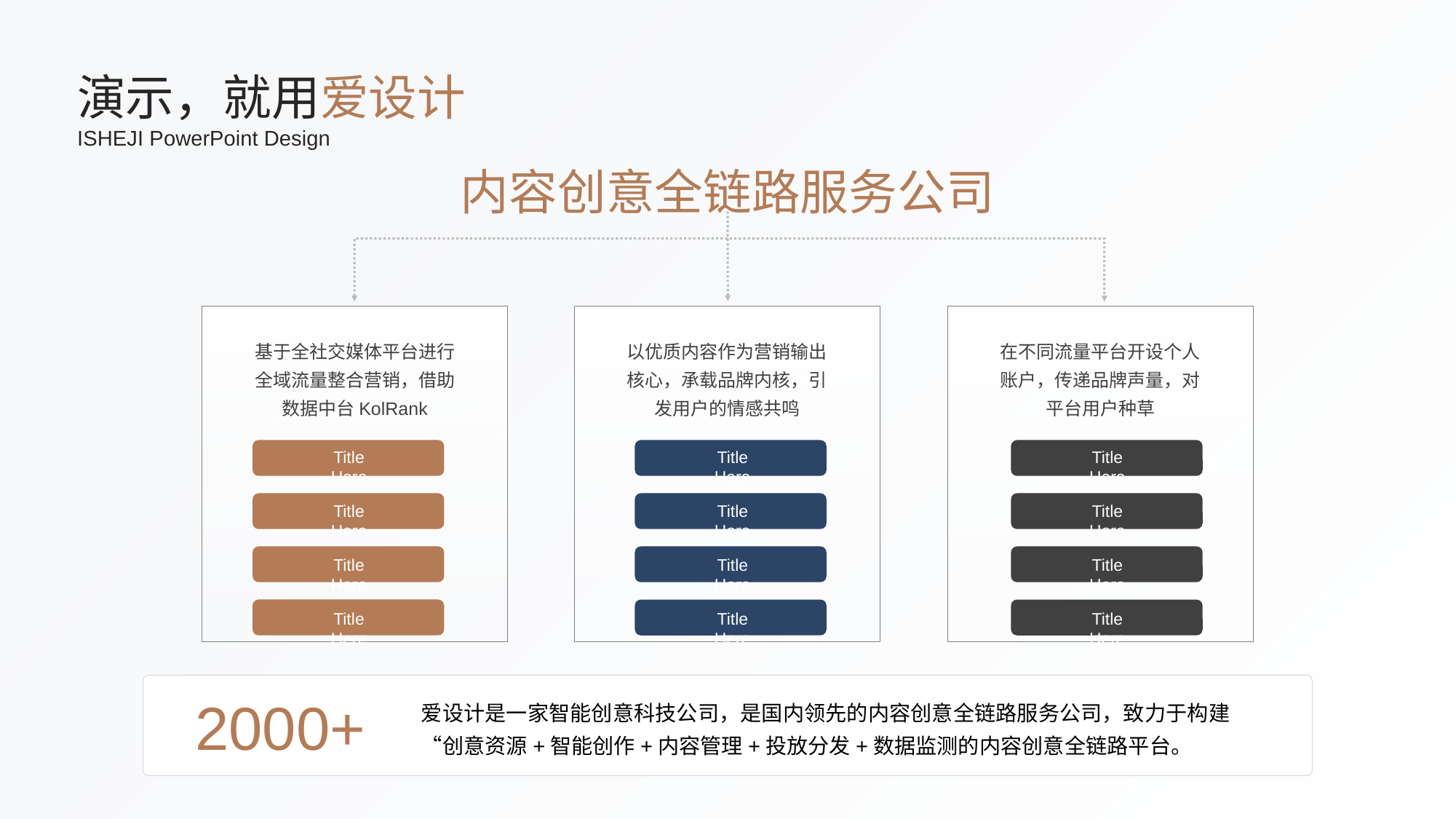

演示，就用爱设计
ISHEJI PowerPoint Design
内容创意全链路服务公司

基于全社交媒体平台进行全域流量整合营销，借助数据中台KolRank
以优质内容作为营销输出核心，承载品牌内核，引发用户的情感共鸣
在不同流量平台开设个人账户，传递品牌声量，对平台用户种草
Title Here

Title Here

Title Here

Title Here
Title Here

Title Here

Title Here

Title Here
Title Here

Title Here

Title Here

Title Here

爱设计是一家智能创意科技公司，是国内领先的内容创意全链路服务公司，致力于构建“创意资源+智能创作+内容管理+投放分发+数据监测的内容创意全链路平台。
2000+